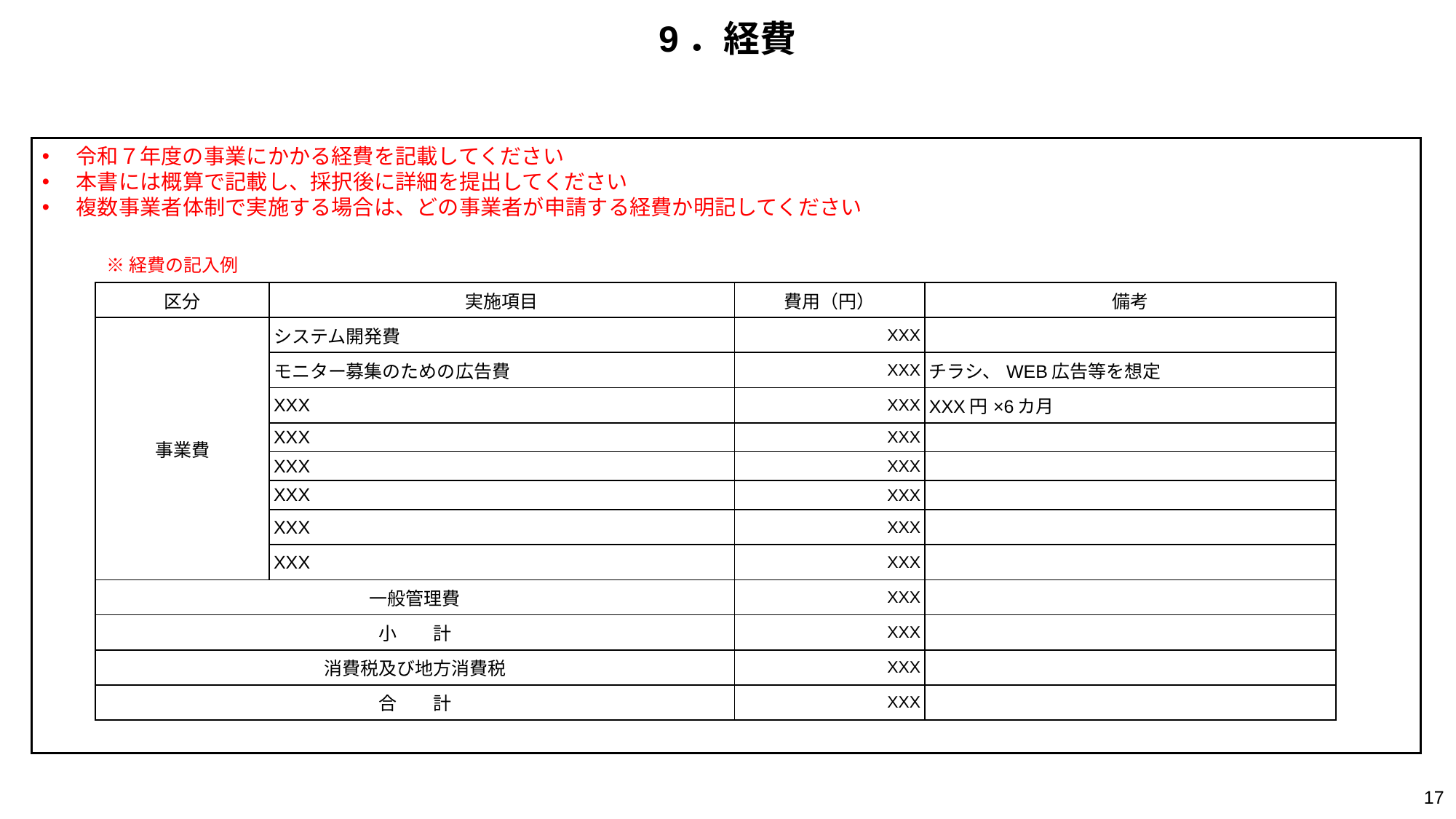

# 9．経費
令和７年度の事業にかかる経費を記載してください
本書には概算で記載し、採択後に詳細を提出してください
複数事業者体制で実施する場合は、どの事業者が申請する経費か明記してください
※経費の記入例
| 区分 | 実施項目 | 費用（円） | 備考 |
| --- | --- | --- | --- |
| 事業費 | システム開発費 | XXX |  |
|  | モニター募集のための広告費 | XXX | チラシ、WEB広告等を想定 |
|  | XXX | XXX | XXX円×6カ月 |
|  | XXX | XXX |  |
| XXX | XXX | XXX |  |
|  | XXX | XXX |  |
|  | XXX | XXX |  |
|  | XXX | XXX |  |
| 一般管理費 |  | XXX |  |
| 小　　計 |  | XXX |  |
| 消費税及び地方消費税 |  | XXX |  |
| 合　　計 |  | XXX |  |
17